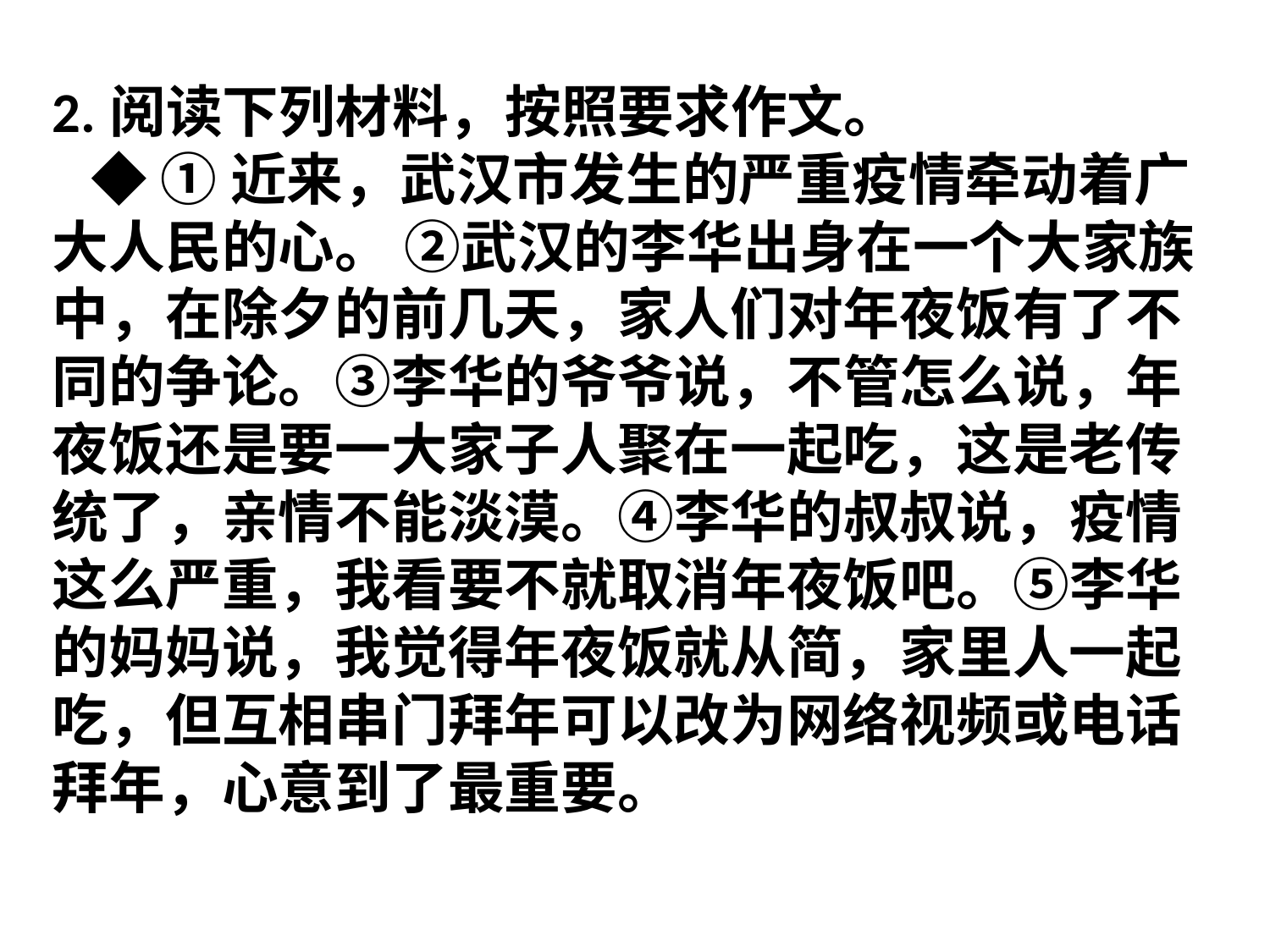

2.阅读下列材料，按照要求作文。
   ◆ ①近来，武汉市发生的严重疫情牵动着广大人民的心。 ②武汉的李华出身在一个大家族中，在除夕的前几天，家人们对年夜饭有了不同的争论。③李华的爷爷说，不管怎么说，年夜饭还是要一大家子人聚在一起吃，这是老传统了，亲情不能淡漠。④李华的叔叔说，疫情这么严重，我看要不就取消年夜饭吧。⑤李华的妈妈说，我觉得年夜饭就从简，家里人一起吃，但互相串门拜年可以改为网络视频或电话拜年，心意到了最重要。